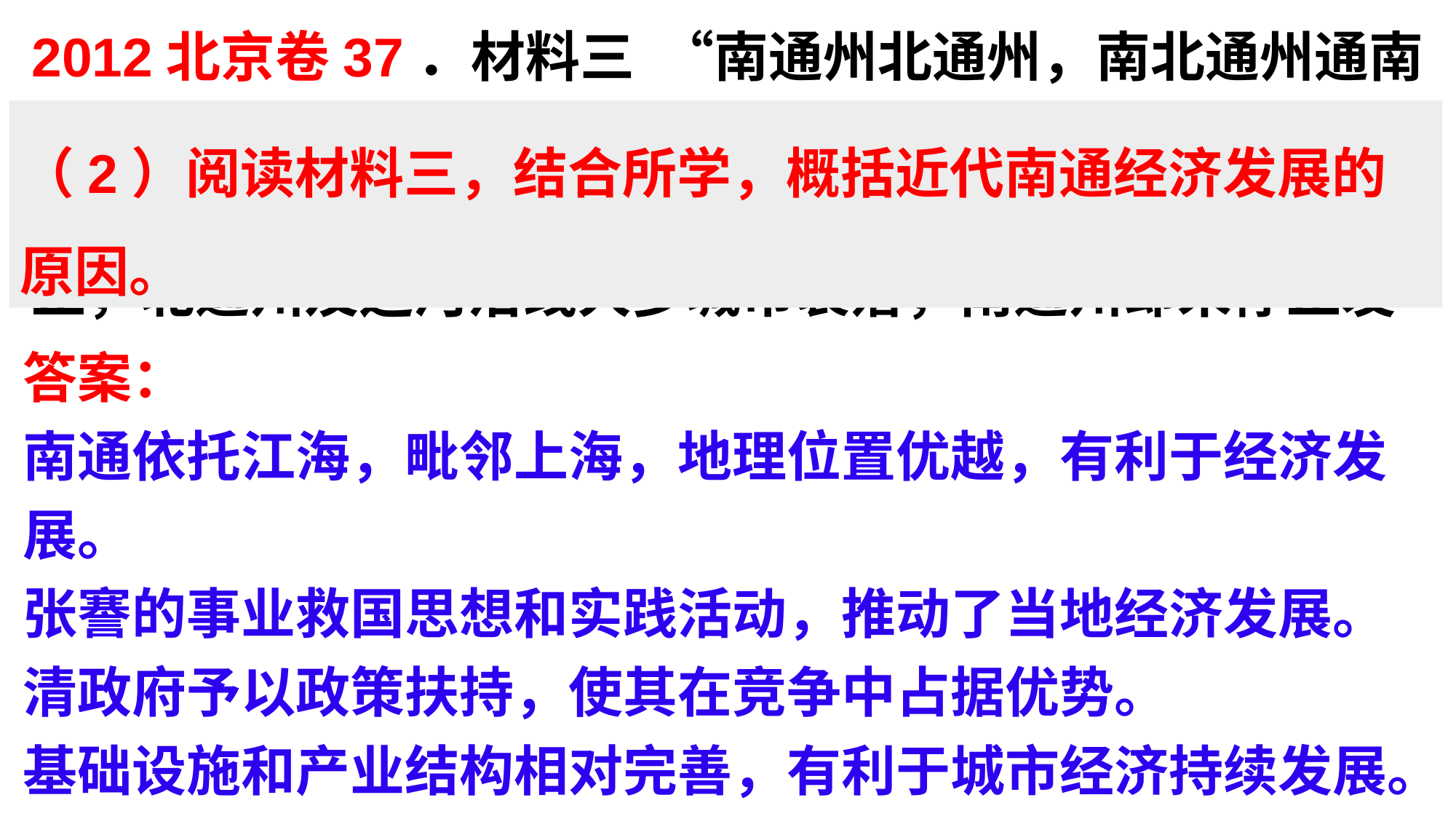

2012北京卷37．材料三  “南通州北通州，南北通州通南北。”所谓的“南北通州”是指北京通州和江苏通州，它们均与运河关系密切。但在近代以后，随着运河漕运的停止，北通州及运河沿线大多城市衰落，南通州却未停止发展的脚步。1898年南通州大生纱厂创办，并获得20年方圆百里内独办企业的特权，税收负担减轻。此后建立的天生港承担了航运功能。到20世纪2-年代大生资本集团形成，包括棉花种植、碾米、造船、纺织机器制造、发电等企业及银行。其间，南通还创办了师范、农科、商业、织等学校，兴建了博物苑、剧院、公园等公共设施。
（2）阅读材料三，结合所学，概括近代南通经济发展的原因。
答案：
南通依托江海，毗邻上海，地理位置优越，有利于经济发展。
张謇的事业救国思想和实践活动，推动了当地经济发展。清政府予以政策扶持，使其在竞争中占据优势。
基础设施和产业结构相对完善，有利于城市经济持续发展。